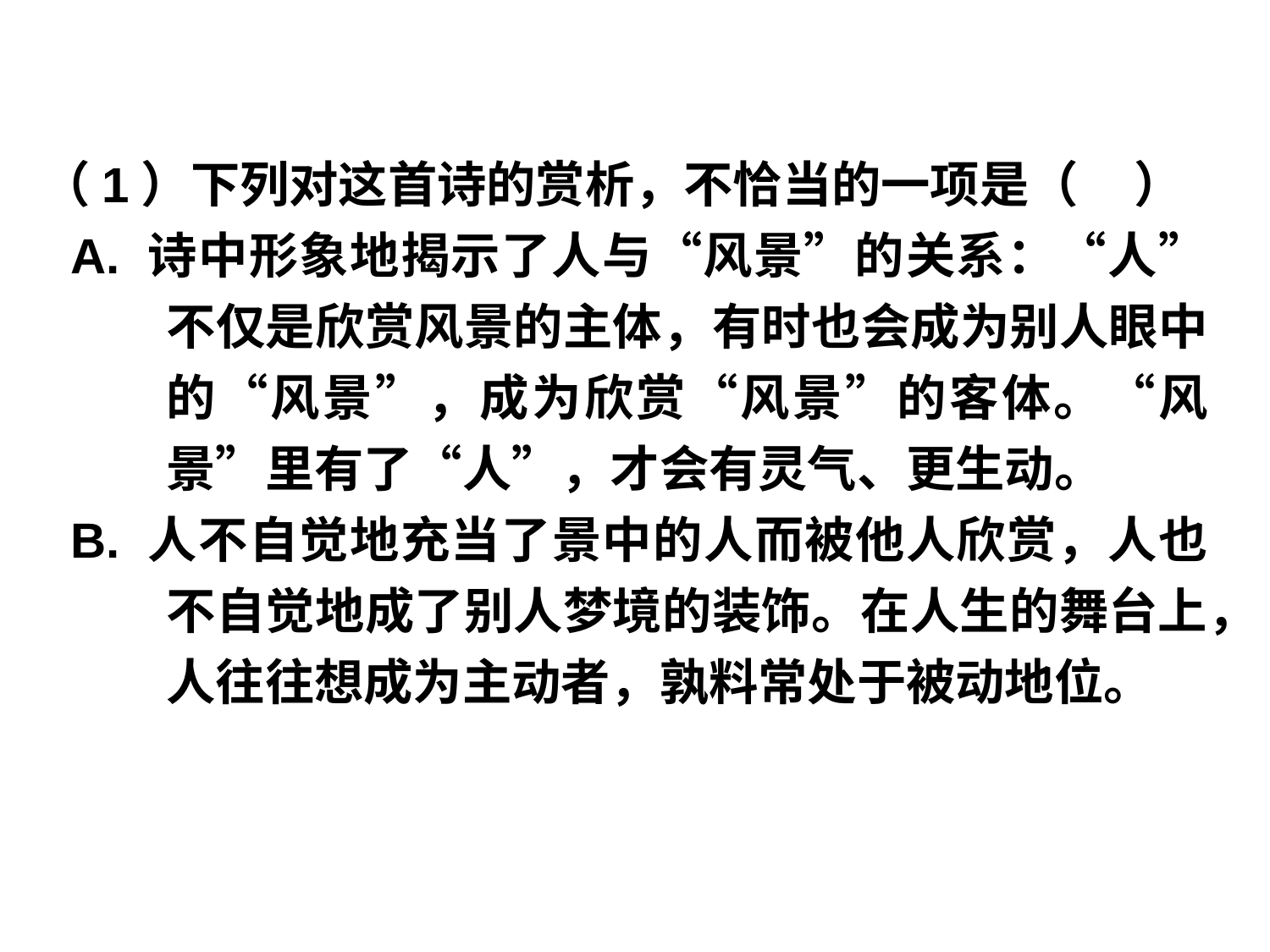

（1）下列对这首诗的赏析，不恰当的一项是（     ）
  A. 诗中形象地揭示了人与“风景”的关系：“人”不仅是欣赏风景的主体，有时也会成为别人眼中的“风景”，成为欣赏“风景”的客体。“风景”里有了“人”，才会有灵气、更生动。
  B. 人不自觉地充当了景中的人而被他人欣赏，人也不自觉地成了别人梦境的装饰。在人生的舞台上，人往往想成为主动者，孰料常处于被动地位。